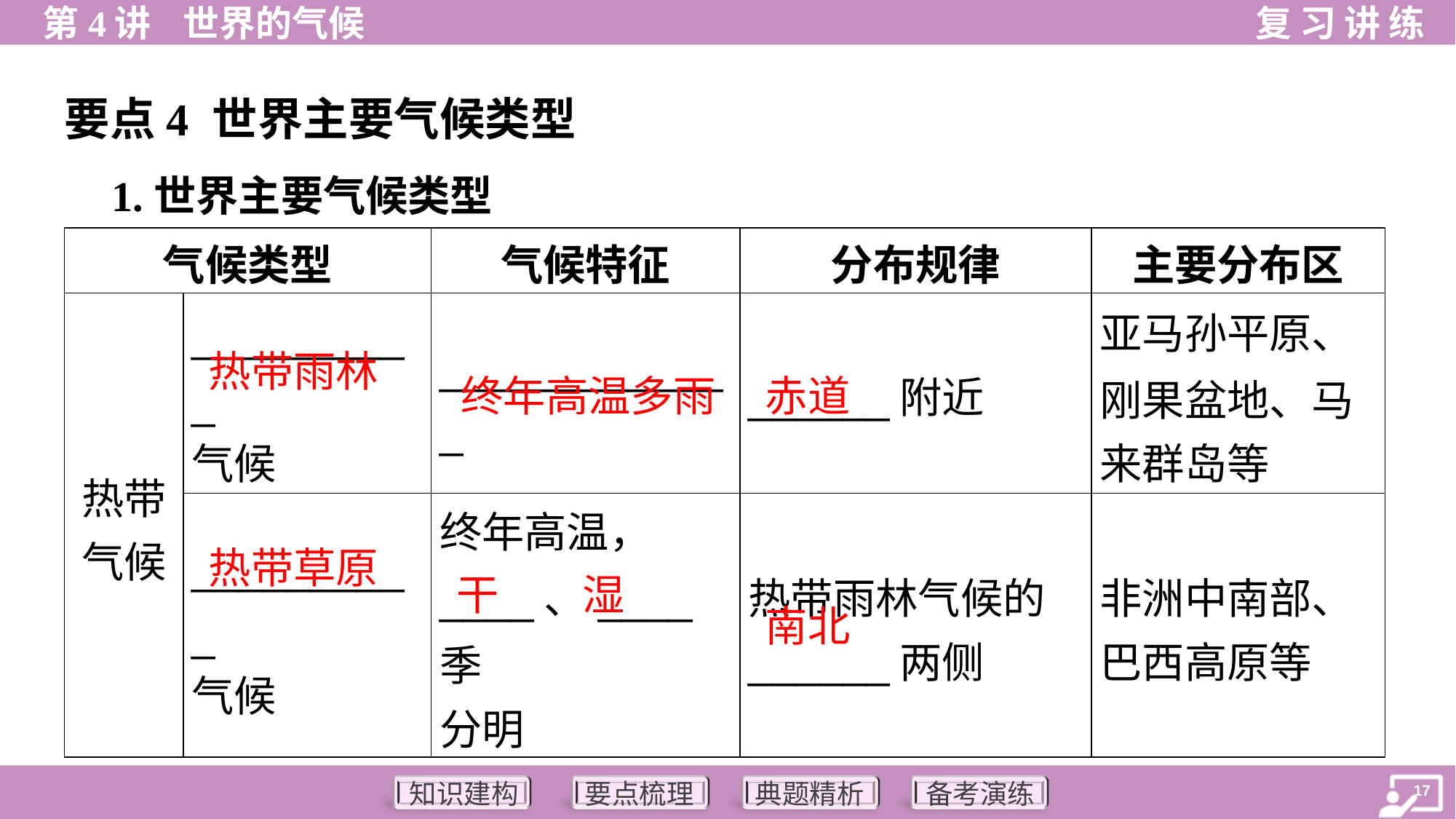

要点4 世界主要气候类型
    1.世界主要气候类型
| 气候类型 |  | 气候特征 | 分布规律 | 主要分布区 |
| --- | --- | --- | --- | --- |
| 热带 气候 | \_\_\_\_\_\_\_\_\_\_ 气候 | \_\_\_\_\_\_\_\_\_\_\_\_\_ | \_\_\_\_\_\_附近 | 亚马孙平原、 刚果盆地、马 来群岛等 |
|  | \_\_\_\_\_\_\_\_\_\_ 气候 | 终年高温， \_\_\_\_、\_\_\_\_季 分明 | 热带雨林气候的 \_\_\_\_\_\_两侧 | 非洲中南部、 巴西高原等 |
热带雨林
终年高温多雨
赤道
热带草原
干
湿
南北